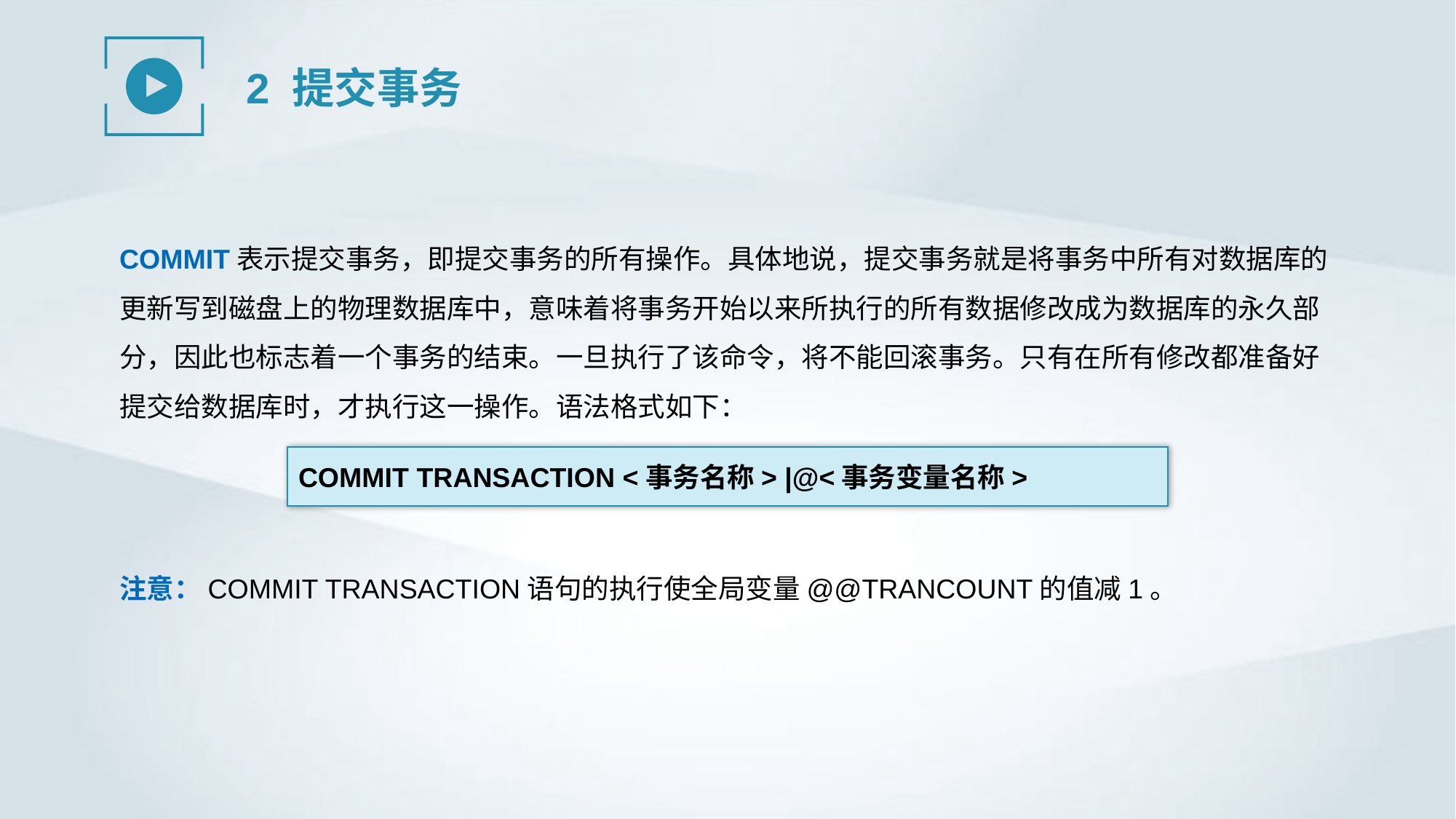

2 提交事务
COMMIT表示提交事务，即提交事务的所有操作。具体地说，提交事务就是将事务中所有对数据库的更新写到磁盘上的物理数据库中，意味着将事务开始以来所执行的所有数据修改成为数据库的永久部分，因此也标志着一个事务的结束。一旦执行了该命令，将不能回滚事务。只有在所有修改都准备好提交给数据库时，才执行这一操作。语法格式如下：
COMMIT TRANSACTION <事务名称> |@<事务变量名称>
注意：COMMIT TRANSACTION语句的执行使全局变量@@TRANCOUNT的值减1。